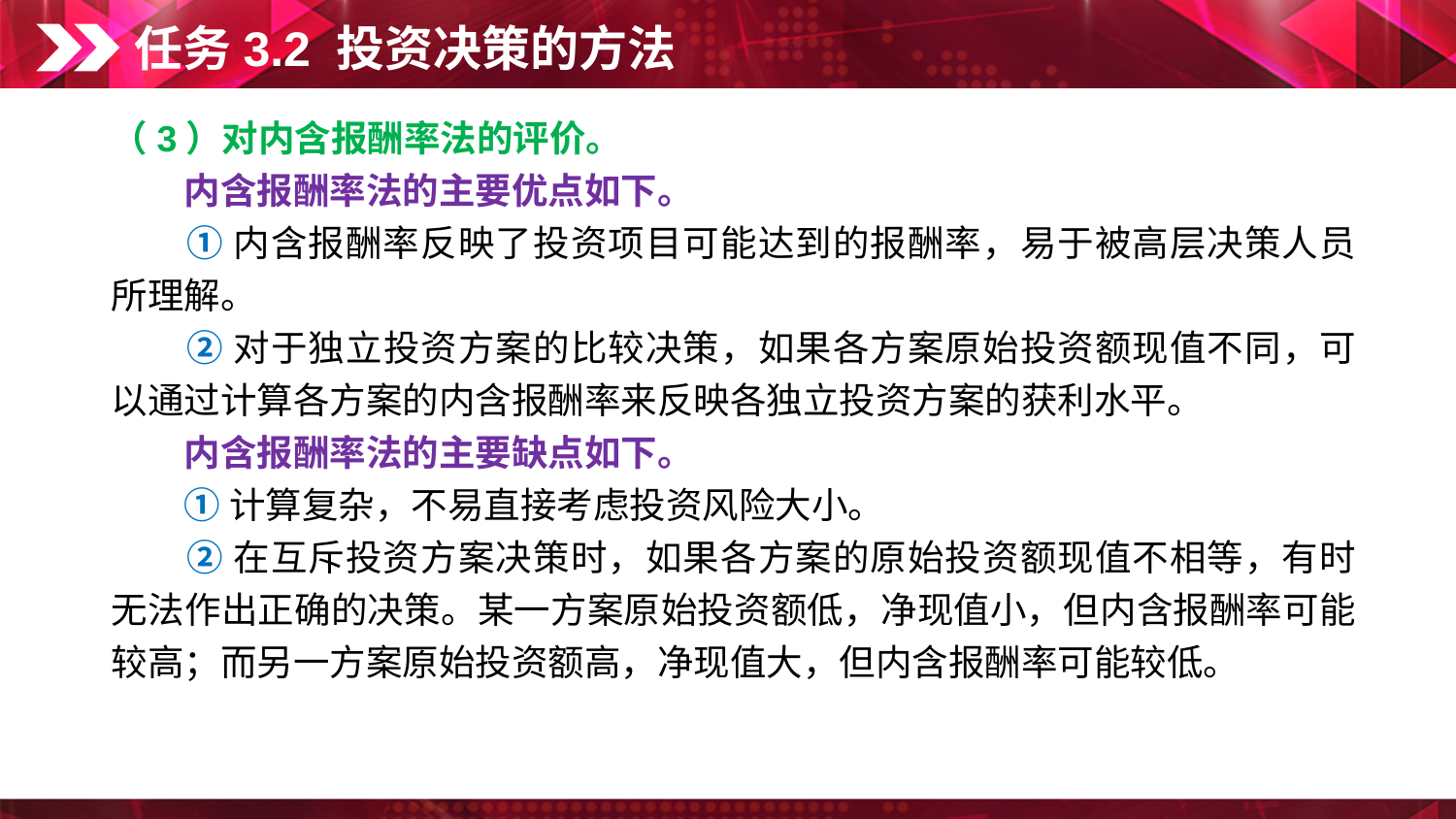

任务3.2 投资决策的方法

（3）对内含报酬率法的评价。
　　内含报酬率法的主要优点如下。
　　① 内含报酬率反映了投资项目可能达到的报酬率，易于被高层决策人员所理解。
　　② 对于独立投资方案的比较决策，如果各方案原始投资额现值不同，可以通过计算各方案的内含报酬率来反映各独立投资方案的获利水平。
　　内含报酬率法的主要缺点如下。
　　① 计算复杂，不易直接考虑投资风险大小。
　　② 在互斥投资方案决策时，如果各方案的原始投资额现值不相等，有时无法作出正确的决策。某一方案原始投资额低，净现值小，但内含报酬率可能较高；而另一方案原始投资额高，净现值大，但内含报酬率可能较低。